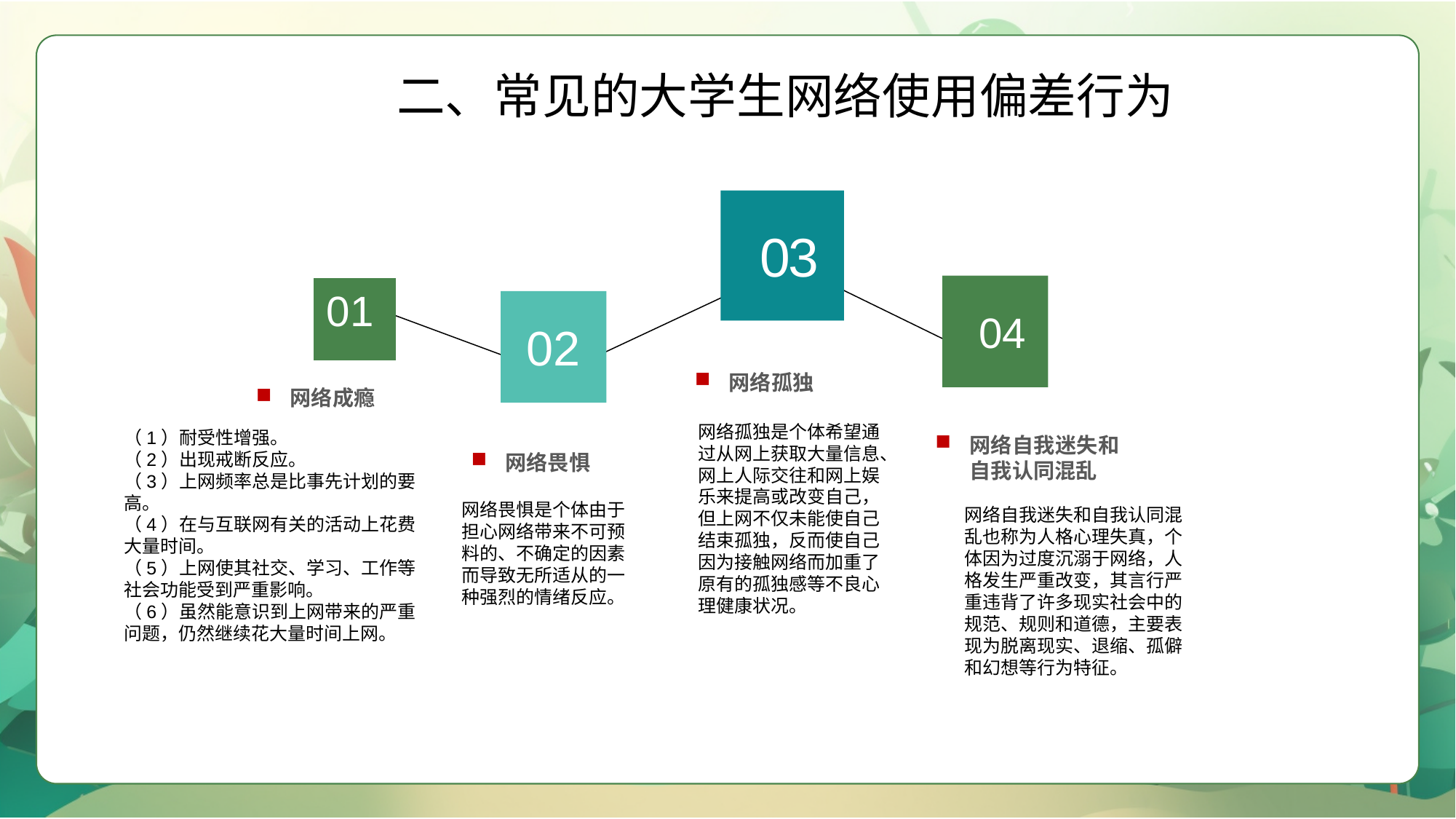

二、常见的大学生网络使用偏差行为

03

04

01

02
网络孤独
网络成瘾
网络孤独是个体希望通过从网上获取大量信息、网上人际交往和网上娱乐来提高或改变自己，但上网不仅未能使自己结束孤独，反而使自己因为接触网络而加重了原有的孤独感等不良心理健康状况。
（1）耐受性增强。
（2）出现戒断反应。
（3）上网频率总是比事先计划的要高。
（4）在与互联网有关的活动上花费大量时间。
（5）上网使其社交、学习、工作等社会功能受到严重影响。
（6）虽然能意识到上网带来的严重问题，仍然继续花大量时间上网。
网络自我迷失和自我认同混乱
网络畏惧
网络畏惧是个体由于担心网络带来不可预料的、不确定的因素而导致无所适从的一种强烈的情绪反应。
网络自我迷失和自我认同混乱也称为人格心理失真，个体因为过度沉溺于网络，人格发生严重改变，其言行严重违背了许多现实社会中的规范、规则和道德，主要表现为脱离现实、退缩、孤僻和幻想等行为特征。